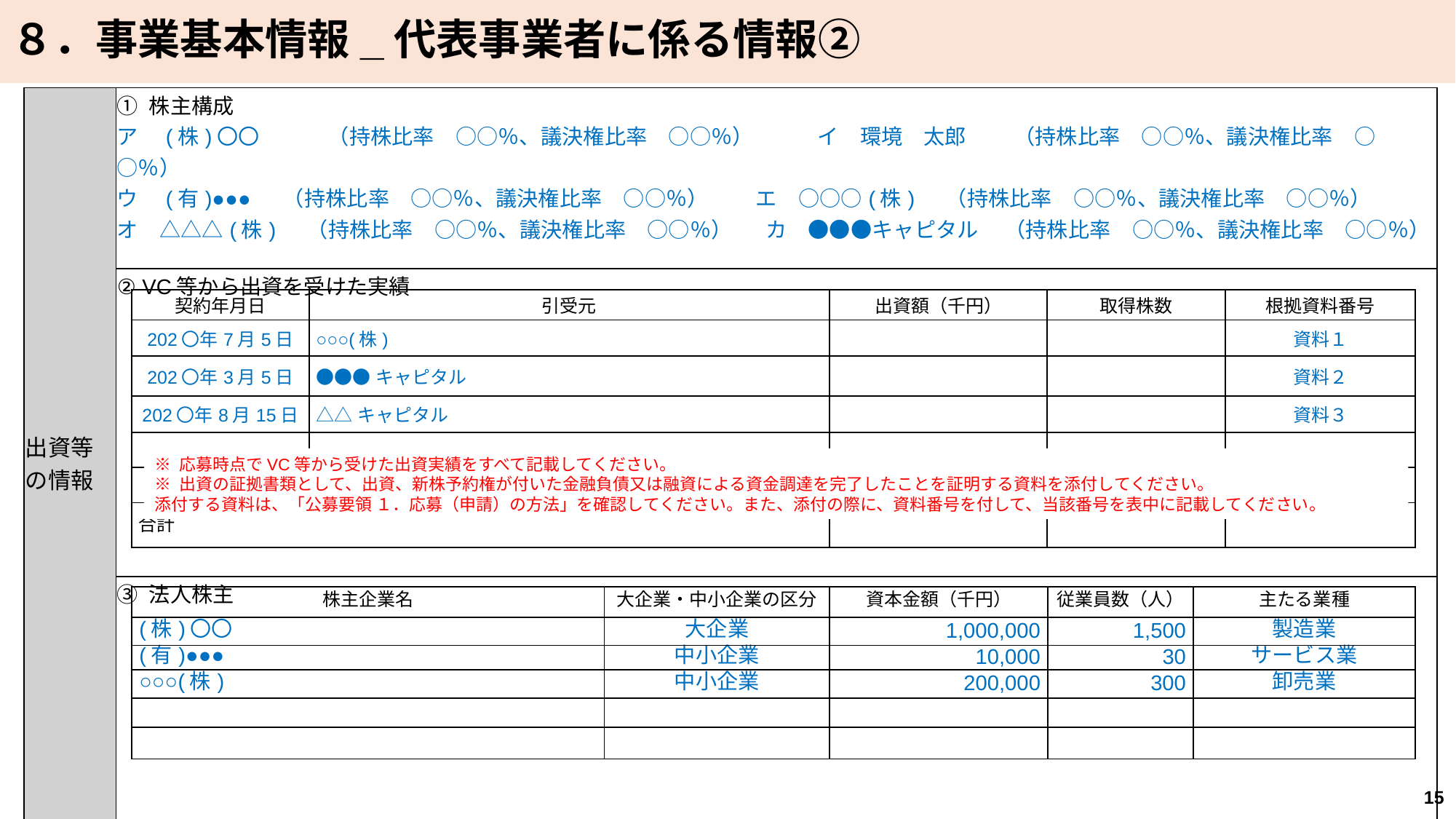

８．事業基本情報_代表事業者に係る情報②

| 出資等の情報 | ① 株主構成 ア　(株)〇〇　 　　（持株比率　○○％、議決権比率　○○％）　　　イ　環境　太郎　 　（持株比率　○○％、議決権比率　○○％） ウ　(有)●●● 　（持株比率　○○％、議決権比率　○○％）　　 エ　○○○(株)　 （持株比率　○○％、議決権比率　○○％） オ　△△△(株)　 （持株比率　○○％、議決権比率　○○％） カ　●●●キャピタル 　（持株比率　○○％、議決権比率　○○％） |
| --- | --- |
|  | ② VC等から出資を受けた実績 |
|  | ③ 法人株主 |
| 契約年月日 | 引受元 | 出資額（千円） | 取得株数 | 根拠資料番号 |
| --- | --- | --- | --- | --- |
| 202〇年7月5日 | ○○○(株) |  |  | 資料１ |
| 202〇年3月5日 | ●●●キャピタル |  |  | 資料２ |
| 202〇年8月15日 | △△キャピタル |  |  | 資料３ |
|  |  |  |  |  |
|  |  |  |  |  |
| 合計 |  |  |  |  |
※ 応募時点でVC等から受けた出資実績をすべて記載してください。
※ 出資の証拠書類として、出資、新株予約権が付いた金融負債又は融資による資金調達を完了したことを証明する資料を添付してください。
添付する資料は、「公募要領 １．応募（申請）の方法」を確認してください。また、添付の際に、資料番号を付して、当該番号を表中に記載してください。
| 株主企業名 | 大企業・中小企業の区分 | 資本金額（千円） | 従業員数（人） | 主たる業種 |
| --- | --- | --- | --- | --- |
| (株)〇〇 | 大企業 | 1,000,000 | 1,500 | 製造業 |
| (有)●●● | 中小企業 | 10,000 | 30 | サービス業 |
| ○○○(株) | 中小企業 | 200,000 | 300 | 卸売業 |
|  |  |  |  |  |
|  |  |  |  |  |
15